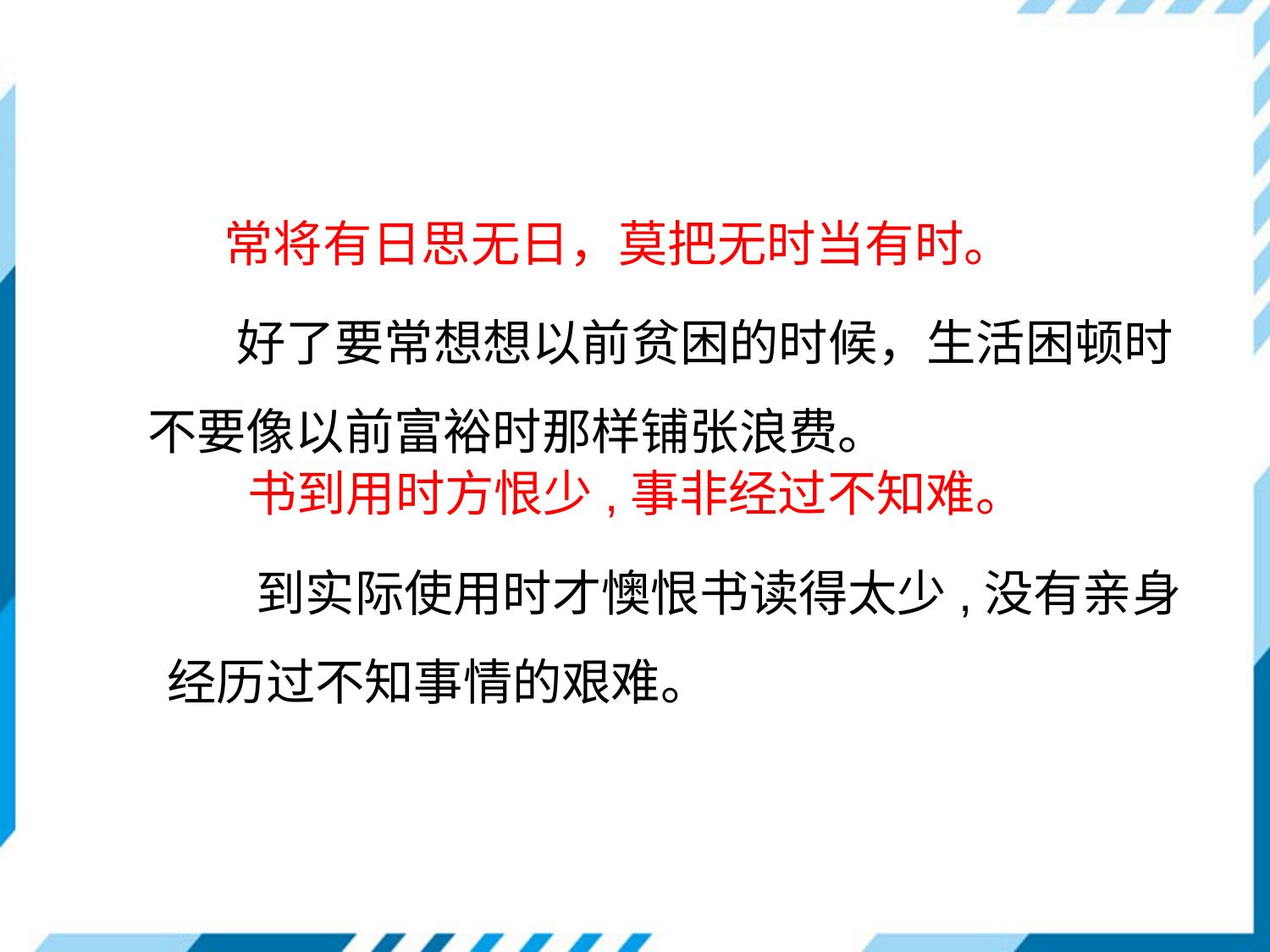

常将有日思无日，莫把无时当有时。

       好了要常想想以前贫困的时候，生活困顿时不要像以前富裕时那样铺张浪费。
书到用时方恨少,事非经过不知难。
       到实际使用时才懊恨书读得太少,没有亲身经历过不知事情的艰难。